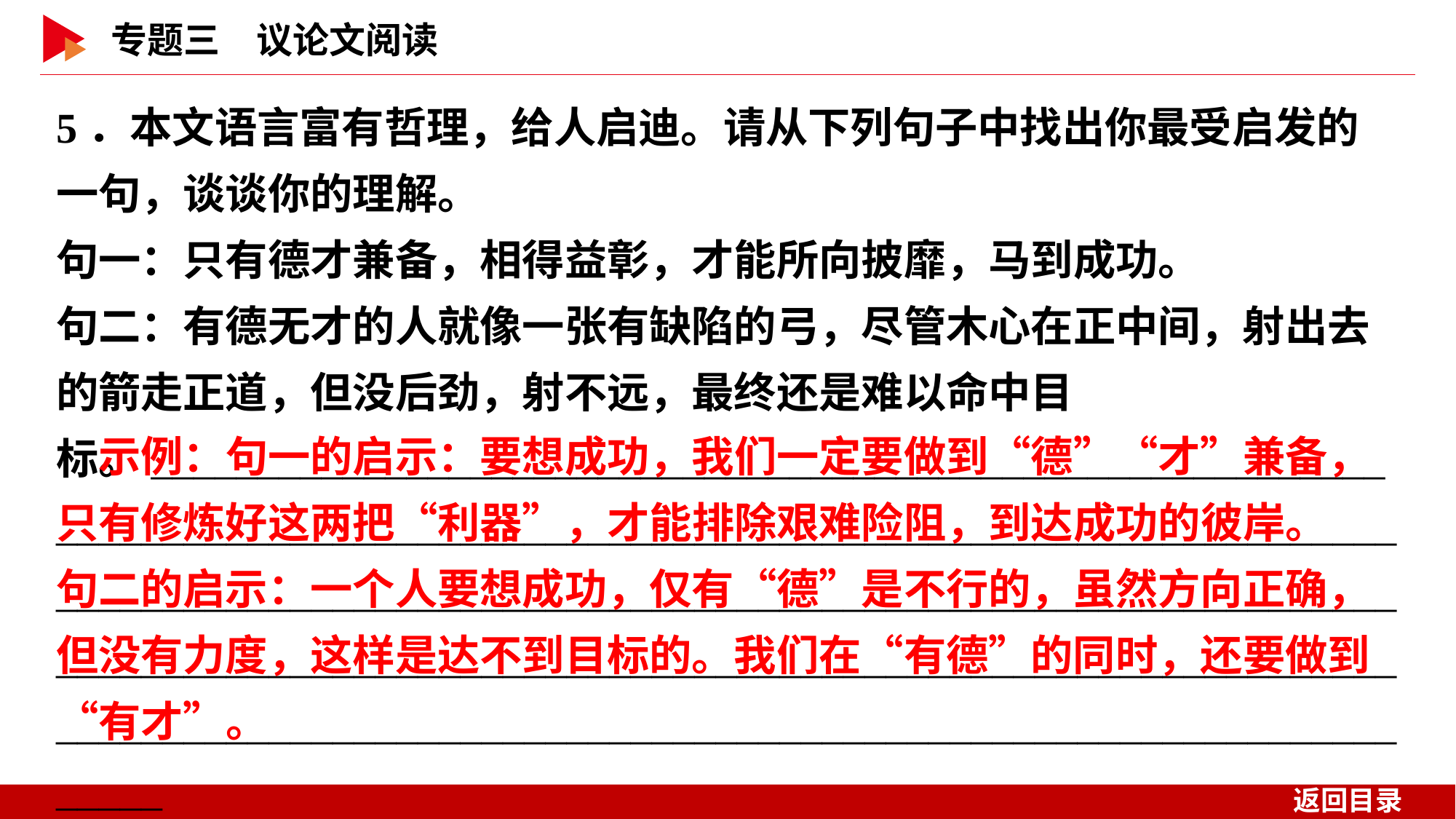

5．本文语言富有哲理，给人启迪。请从下列句子中找出你最受启发的一句，谈谈你的理解。
句一：只有德才兼备，相得益彰，才能所向披靡，马到成功。
句二：有德无才的人就像一张有缺陷的弓，尽管木心在正中间，射出去的箭走正道，但没后劲，射不远，最终还是难以命中目标。___________________________________________________________________________________________________________________________________________________________________________________________________________________________________________________________________________________________________________________________
　示例：句一的启示：要想成功，我们一定要做到“德”“才”兼备，只有修炼好这两把“利器”，才能排除艰难险阻，到达成功的彼岸。　句二的启示：一个人要想成功，仅有“德”是不行的，虽然方向正确，但没有力度，这样是达不到目标的。我们在“有德”的同时，还要做到“有才”。